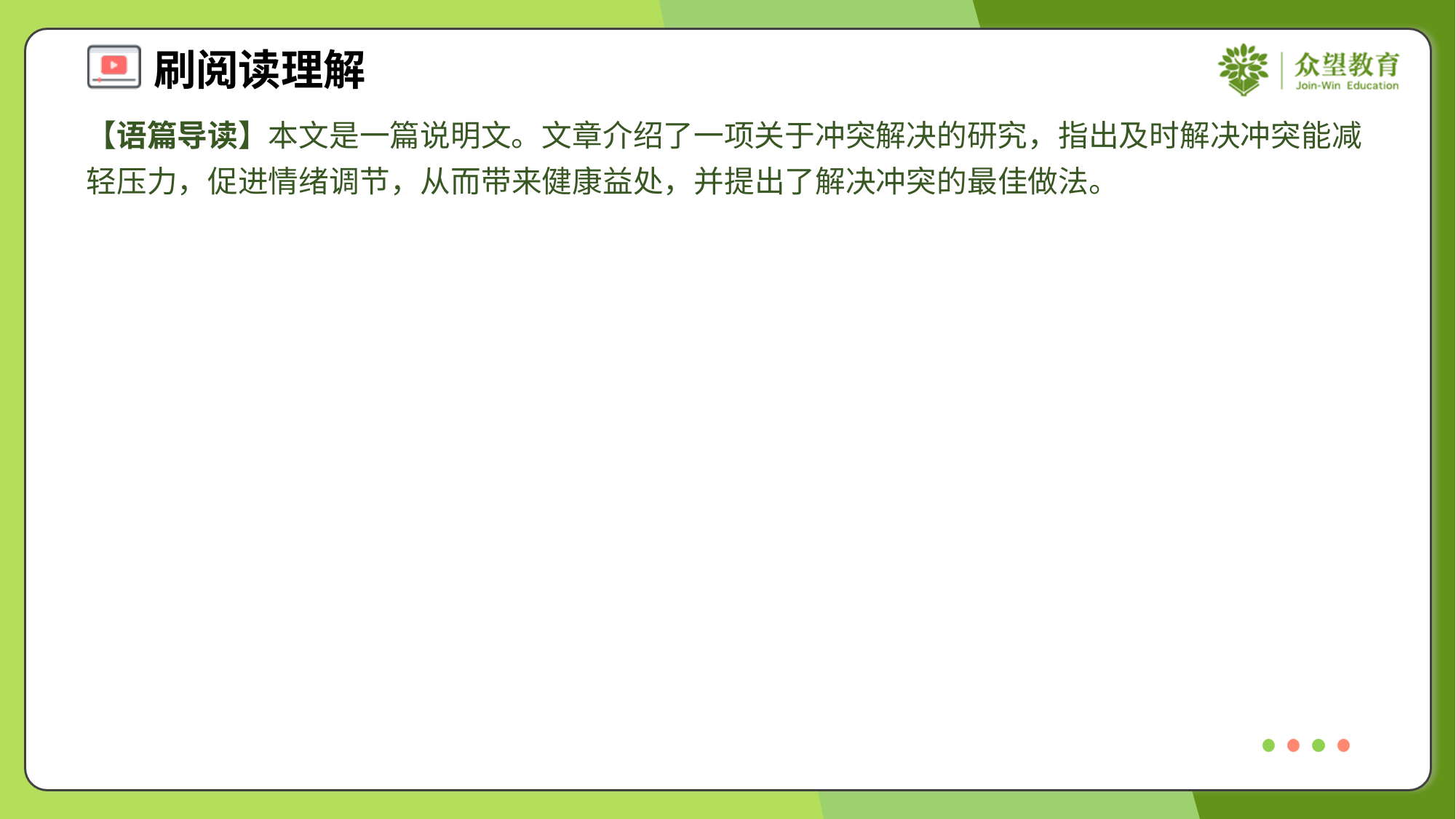

【语篇导读】本文是一篇说明文。文章介绍了一项关于冲突解决的研究，指出及时解决冲突能减轻压力，促进情绪调节，从而带来健康益处，并提出了解决冲突的最佳做法。